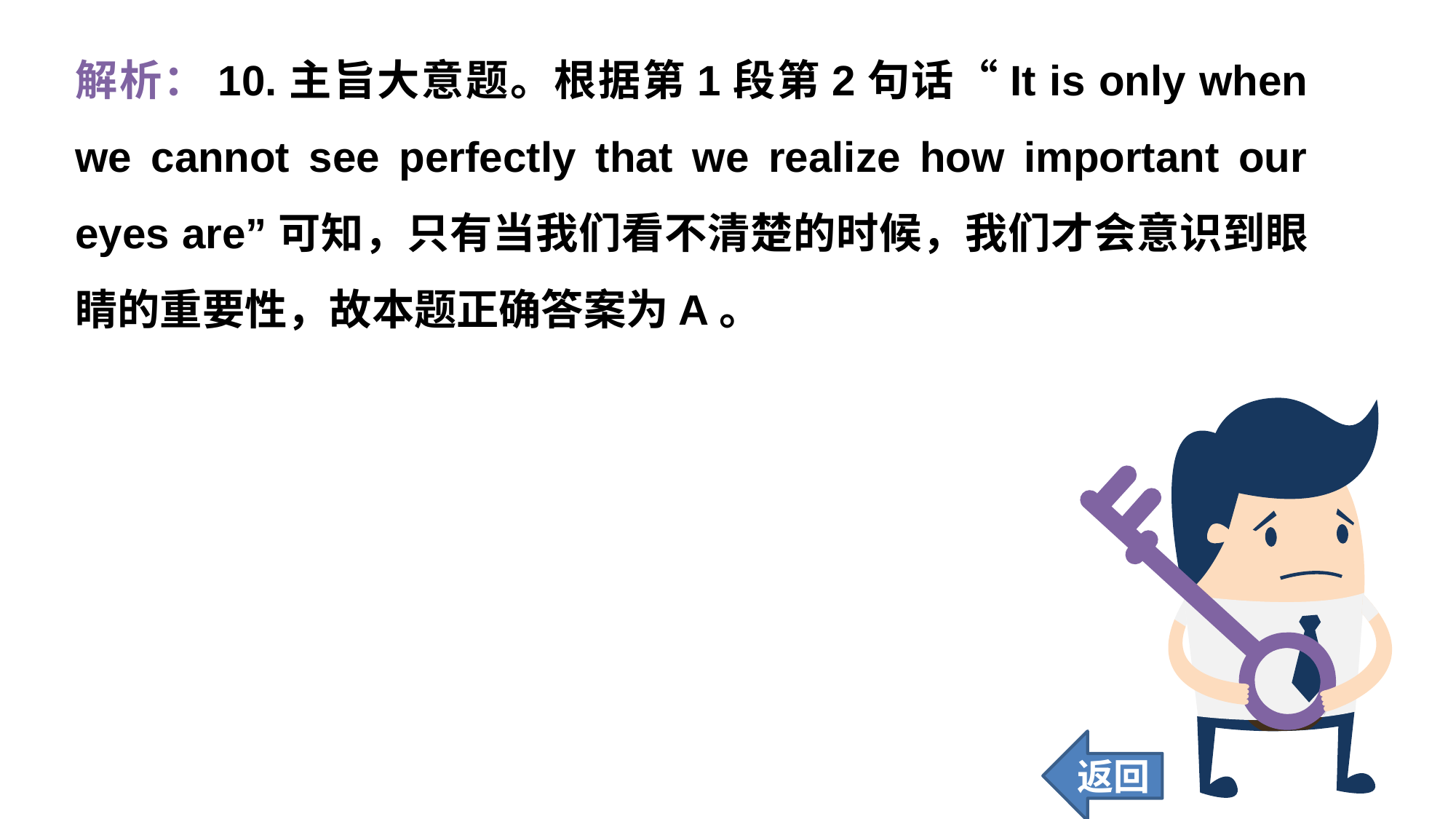

解析：10.主旨大意题。根据第1段第2句话“It is only when we cannot see perfectly that we realize how important our eyes are”可知，只有当我们看不清楚的时候，我们才会意识到眼睛的重要性，故本题正确答案为A。

返回
154